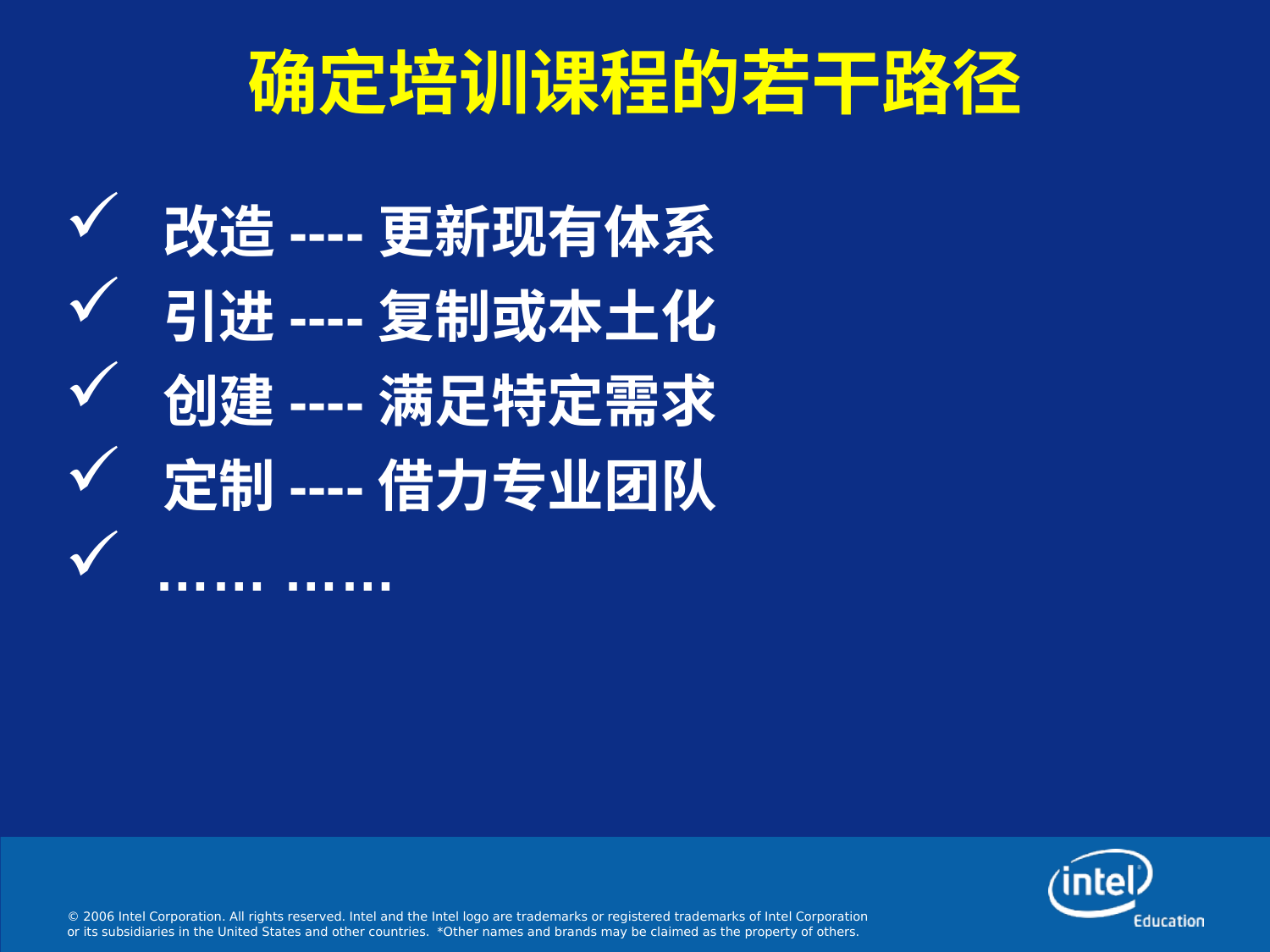

# 确定培训课程的若干路径
  改造----更新现有体系
  引进----复制或本土化
  创建----满足特定需求
  定制----借力专业团队
  …… ……